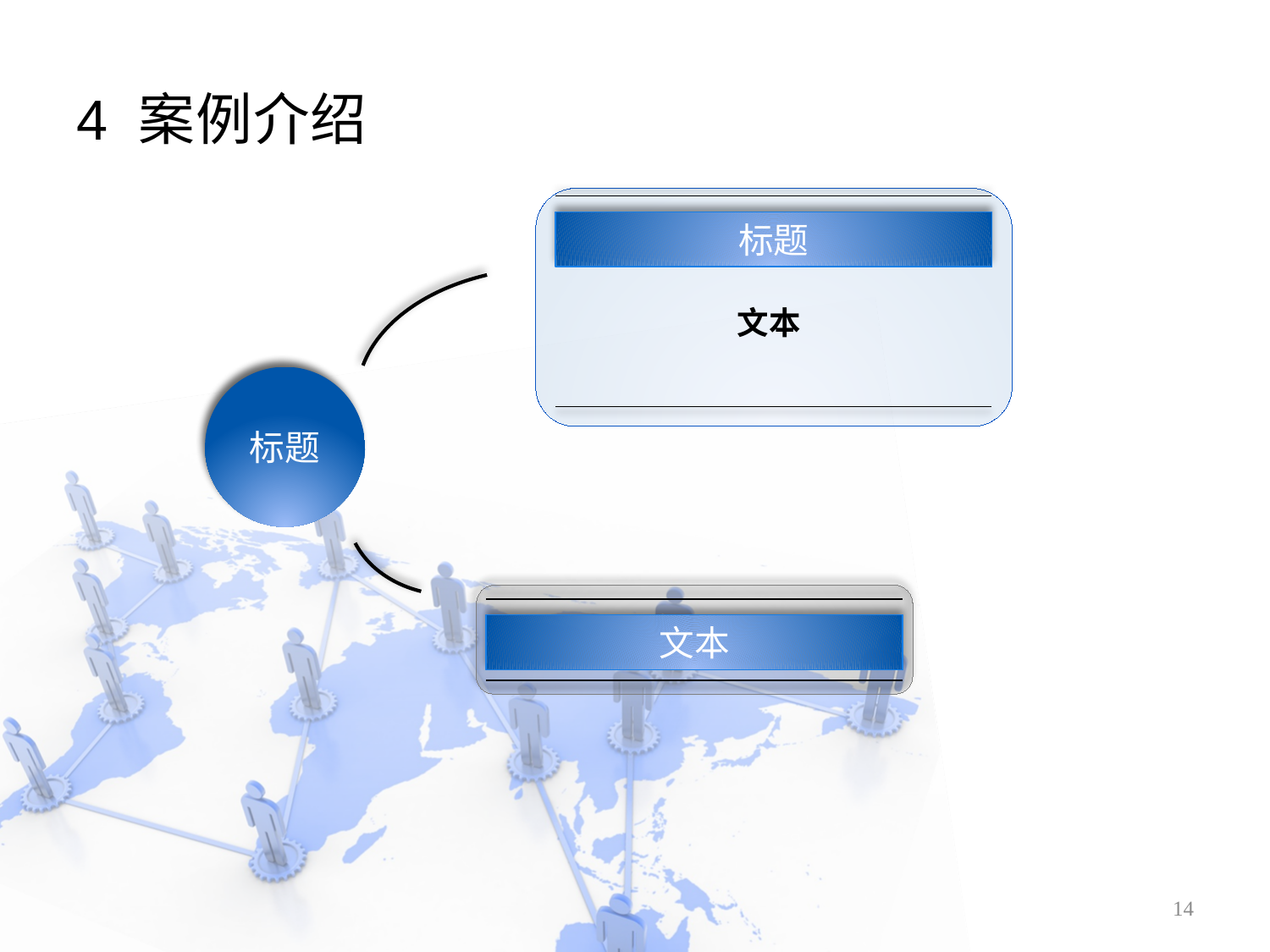

# 4 案例介绍

标题

文本
标题

文本
14